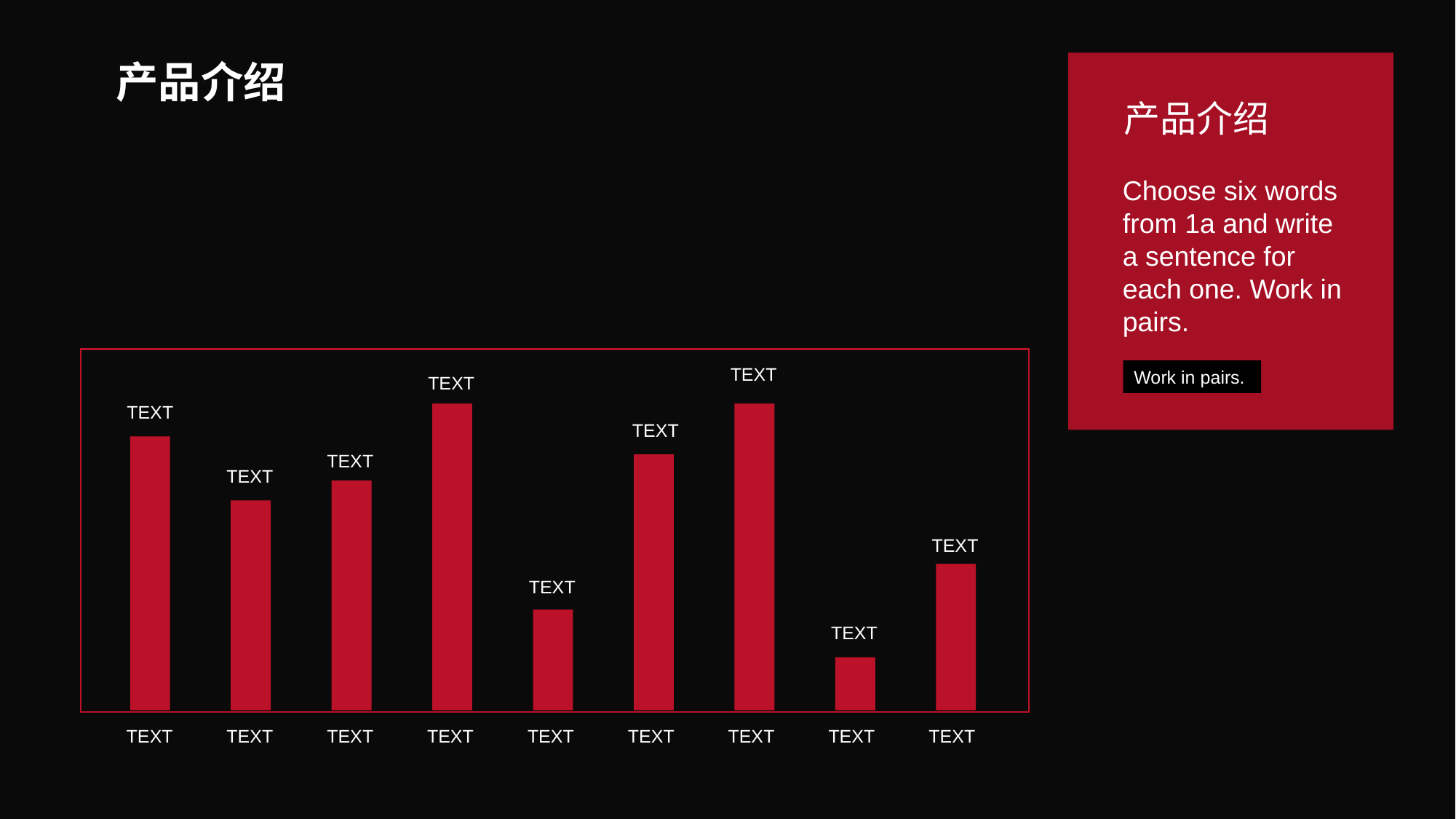

产品介绍

产品介绍
Choose six words from 1a and write a sentence for each one. Work in pairs.

TEXT
Work in pairs.
TEXT
TEXT

TEXT

TEXT

TEXT

TEXT

TEXT

TEXT

TEXT
TEXT
TEXT
TEXT
TEXT
TEXT
TEXT
TEXT
TEXT